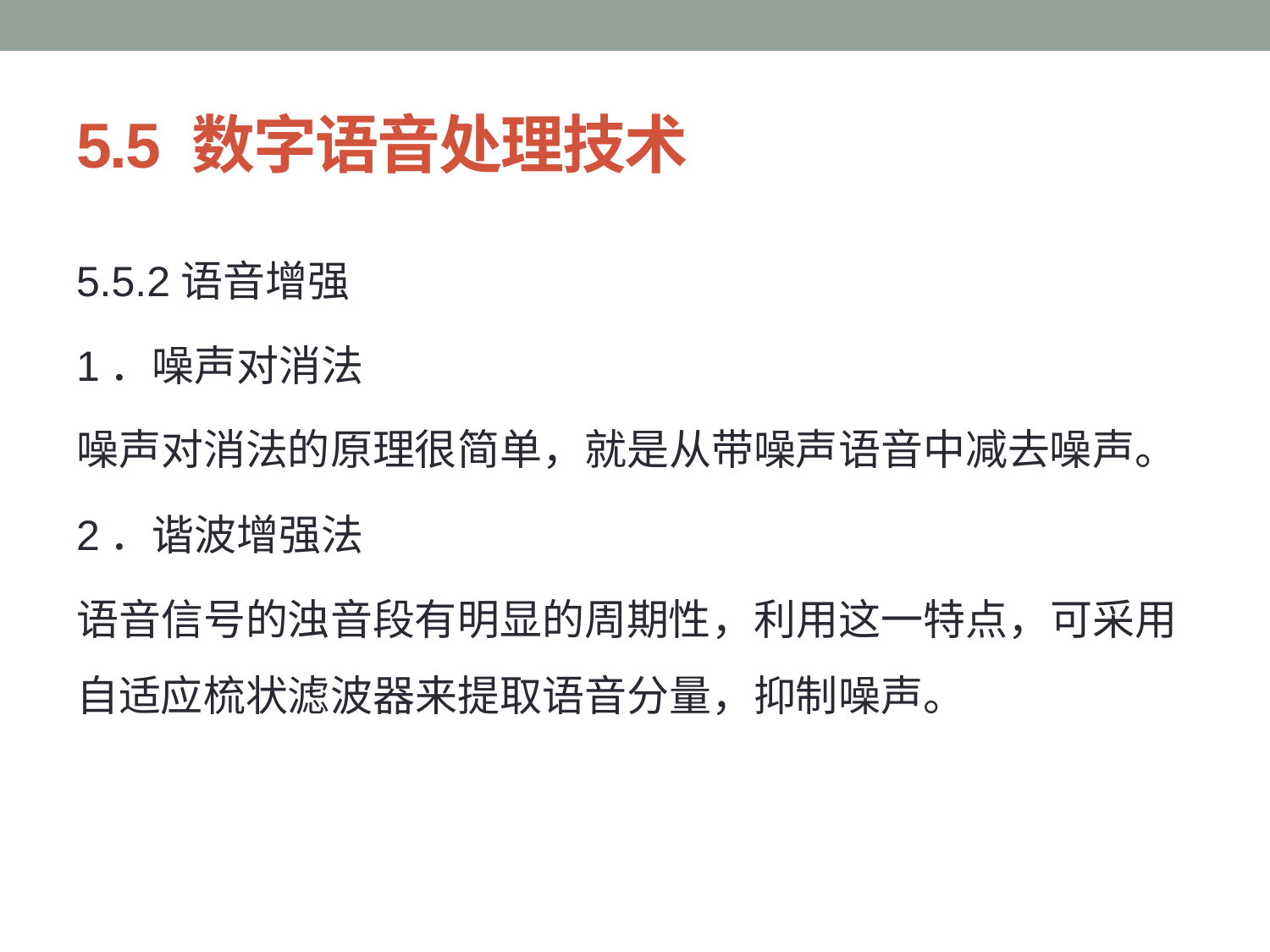

# 5.5 数字语音处理技术
5.5.2语音增强
1．噪声对消法
噪声对消法的原理很简单，就是从带噪声语音中减去噪声。
2．谐波增强法
语音信号的浊音段有明显的周期性，利用这一特点，可采用自适应梳状滤波器来提取语音分量，抑制噪声。